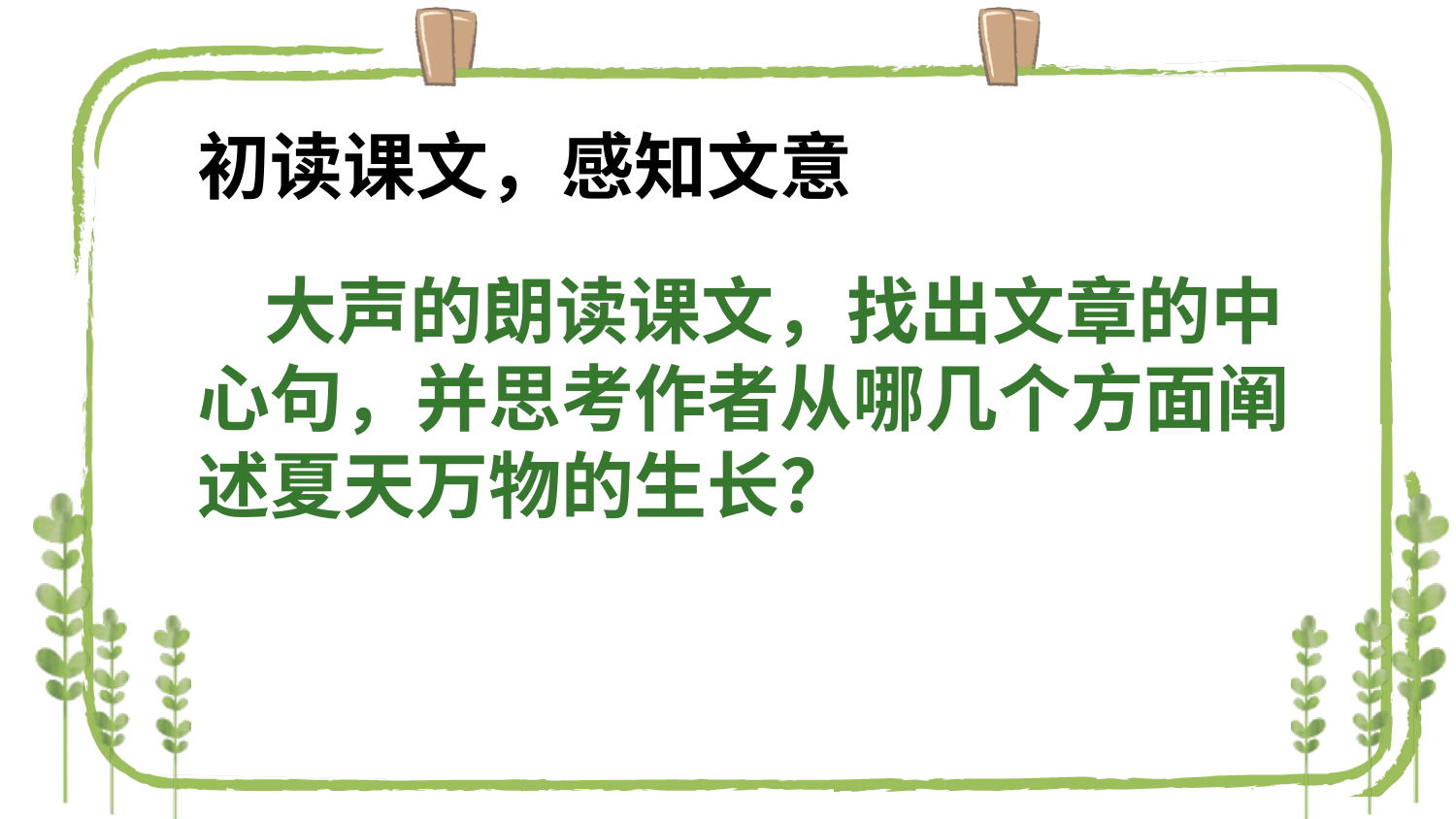

初读课文，感知文意
   大声的朗读课文，找出文章的中心句，并思考作者从哪几个方面阐述夏天万物的生长？